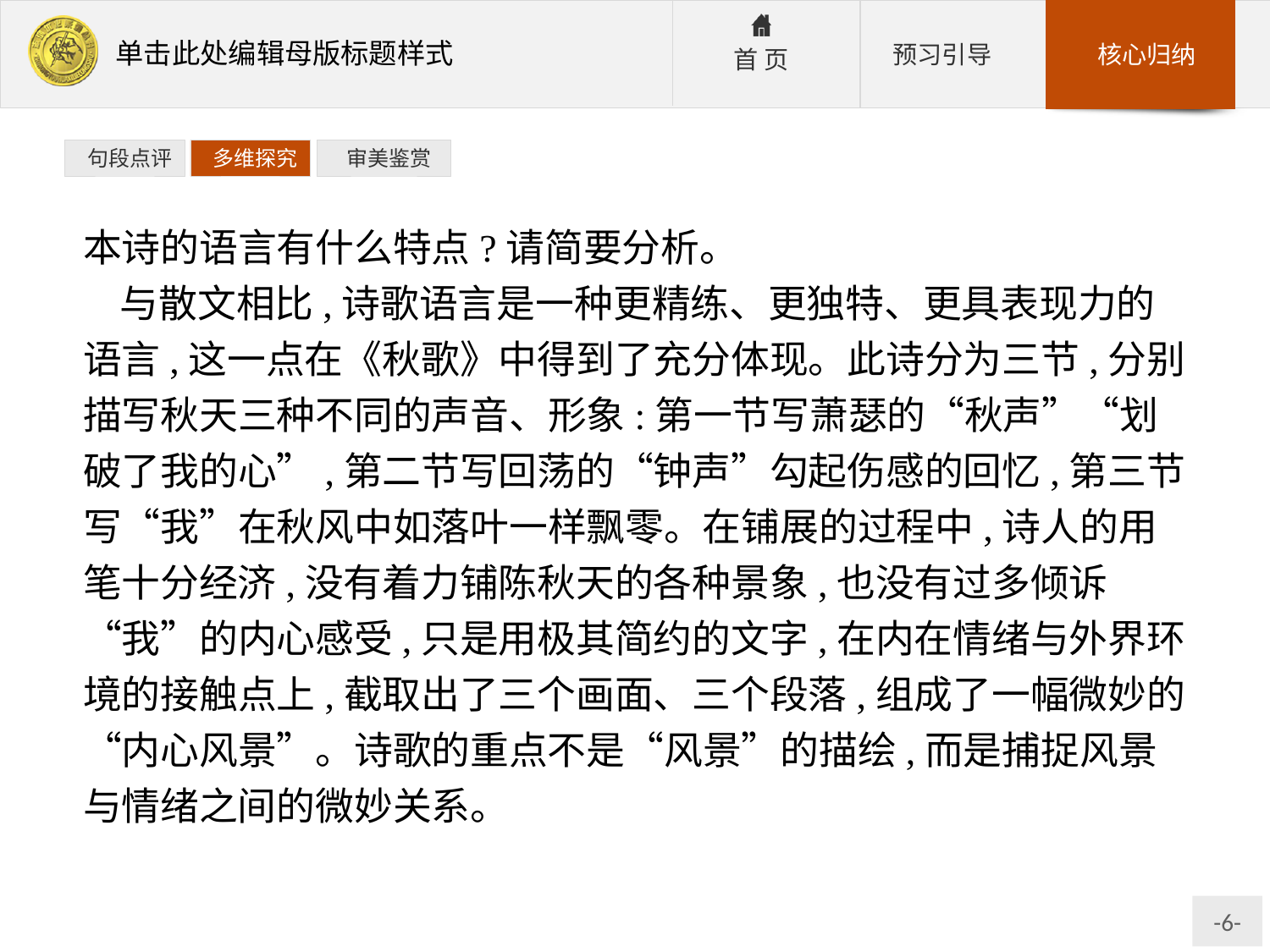

句段点评
 多维探究
 审美鉴赏
本诗的语言有什么特点?请简要分析。
与散文相比,诗歌语言是一种更精练、更独特、更具表现力的语言,这一点在《秋歌》中得到了充分体现。此诗分为三节,分别描写秋天三种不同的声音、形象:第一节写萧瑟的“秋声”“划破了我的心”,第二节写回荡的“钟声”勾起伤感的回忆,第三节写“我”在秋风中如落叶一样飘零。在铺展的过程中,诗人的用笔十分经济,没有着力铺陈秋天的各种景象,也没有过多倾诉“我”的内心感受,只是用极其简约的文字,在内在情绪与外界环境的接触点上,截取出了三个画面、三个段落,组成了一幅微妙的“内心风景”。诗歌的重点不是“风景”的描绘,而是捕捉风景与情绪之间的微妙关系。